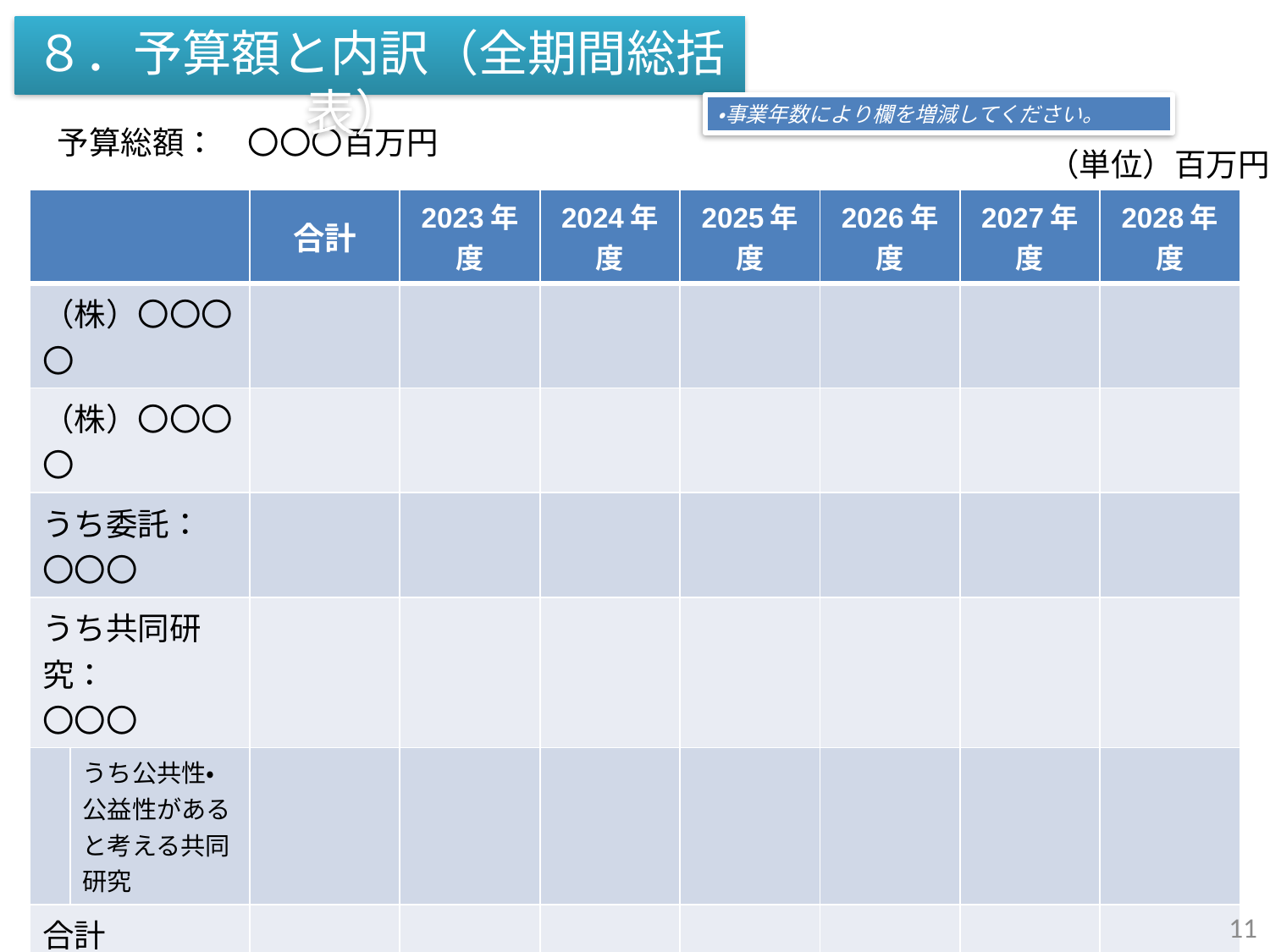

８．予算額と内訳（全期間総括表）
・事業年数により欄を増減してください。
予算総額：　〇〇〇百万円
（単位）百万円
|  |  | 合計 | 2023年度 | 2024年度 | 2025年度 | 2026年度 | 2027年度 | 2028年度 |
| --- | --- | --- | --- | --- | --- | --- | --- | --- |
| （株）〇〇〇〇 |  |  |  |  |  |  |  |  |
| （株）〇〇〇〇 |  |  |  |  |  |  |  |  |
| うち委託： 〇〇〇 |  |  |  |  |  |  |  |  |
| うち共同研究： 〇〇〇 |  |  |  |  |  |  |  |  |
|  | うち公共性・公益性があると考える共同研究 |  |  |  |  |  |  |  |
| 合計 |  |  |  |  |  |  |  |  |
| 助成金（NEDO負担分）の額 |  |  |  |  |  |  |  |  |
11